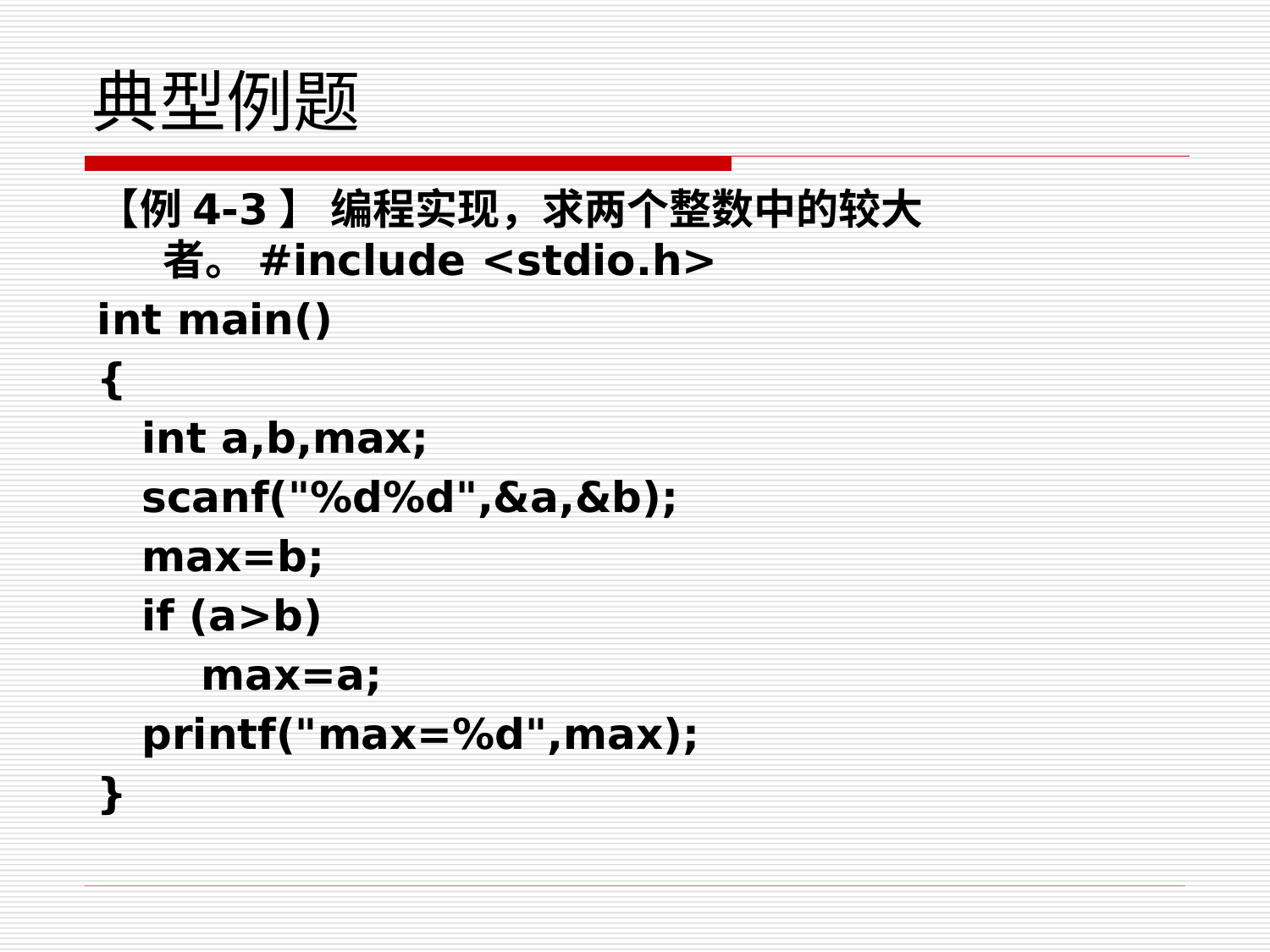

# 典型例题
【例4-3】 编程实现，求两个整数中的较大者。#include <stdio.h>
int main()
{
   int a,b,max;
   scanf("%d%d",&a,&b);
   max=b;
   if (a>b)
       max=a;
   printf("max=%d",max);
}